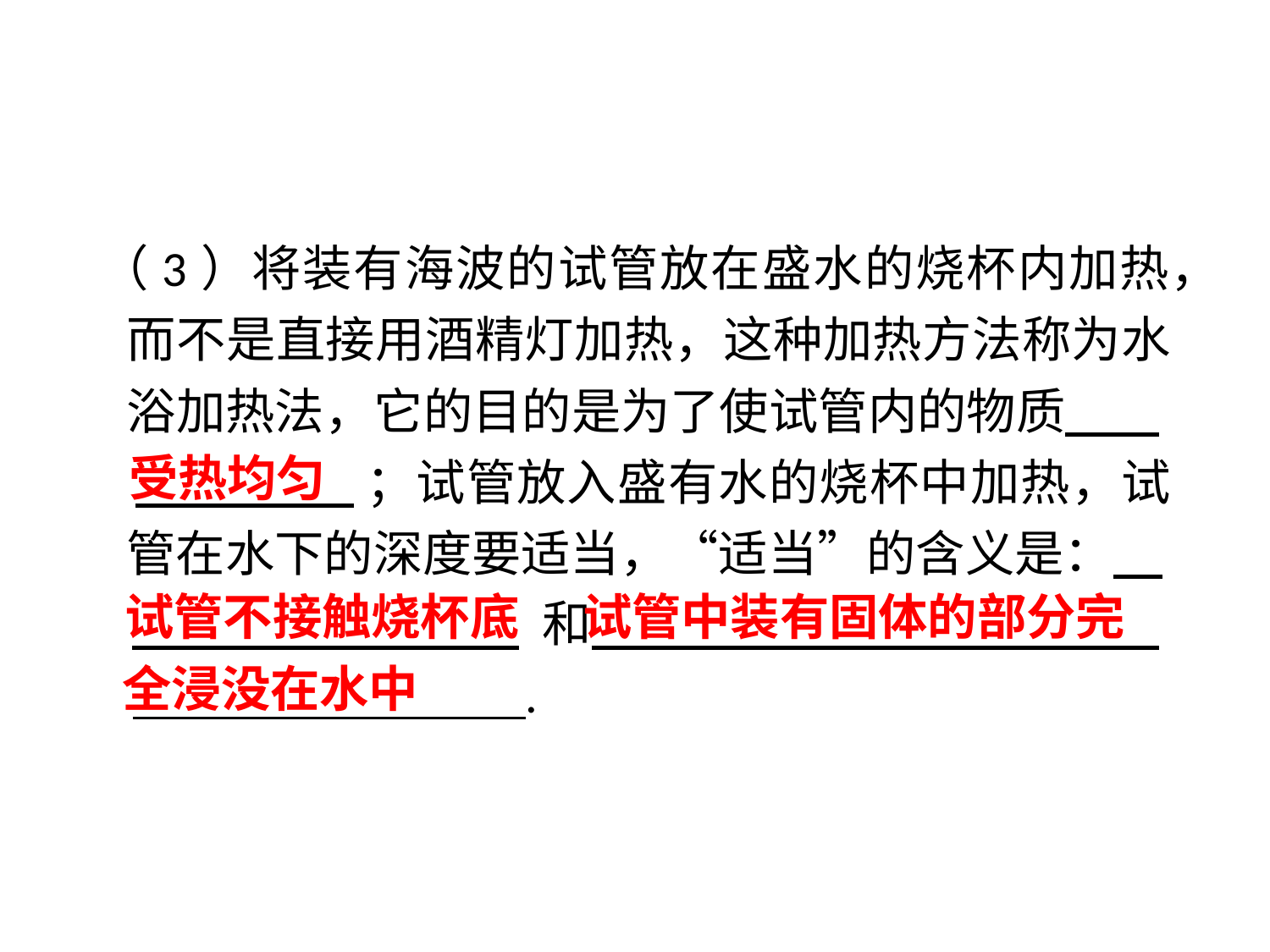

（3）将装有海波的试管放在盛水的烧杯内加热，而不是直接用酒精灯加热，这种加热方法称为水浴加热法，它的目的是为了使试管内的物质　    .
                     ；试管放入盛有水的烧杯中加热，试管在水下的深度要适当，“适当”的含义是：　.
                                       和　                                               .
                                      .
受热均匀
试管不接触烧杯底
试管中装有固体的部分完
全浸没在水中